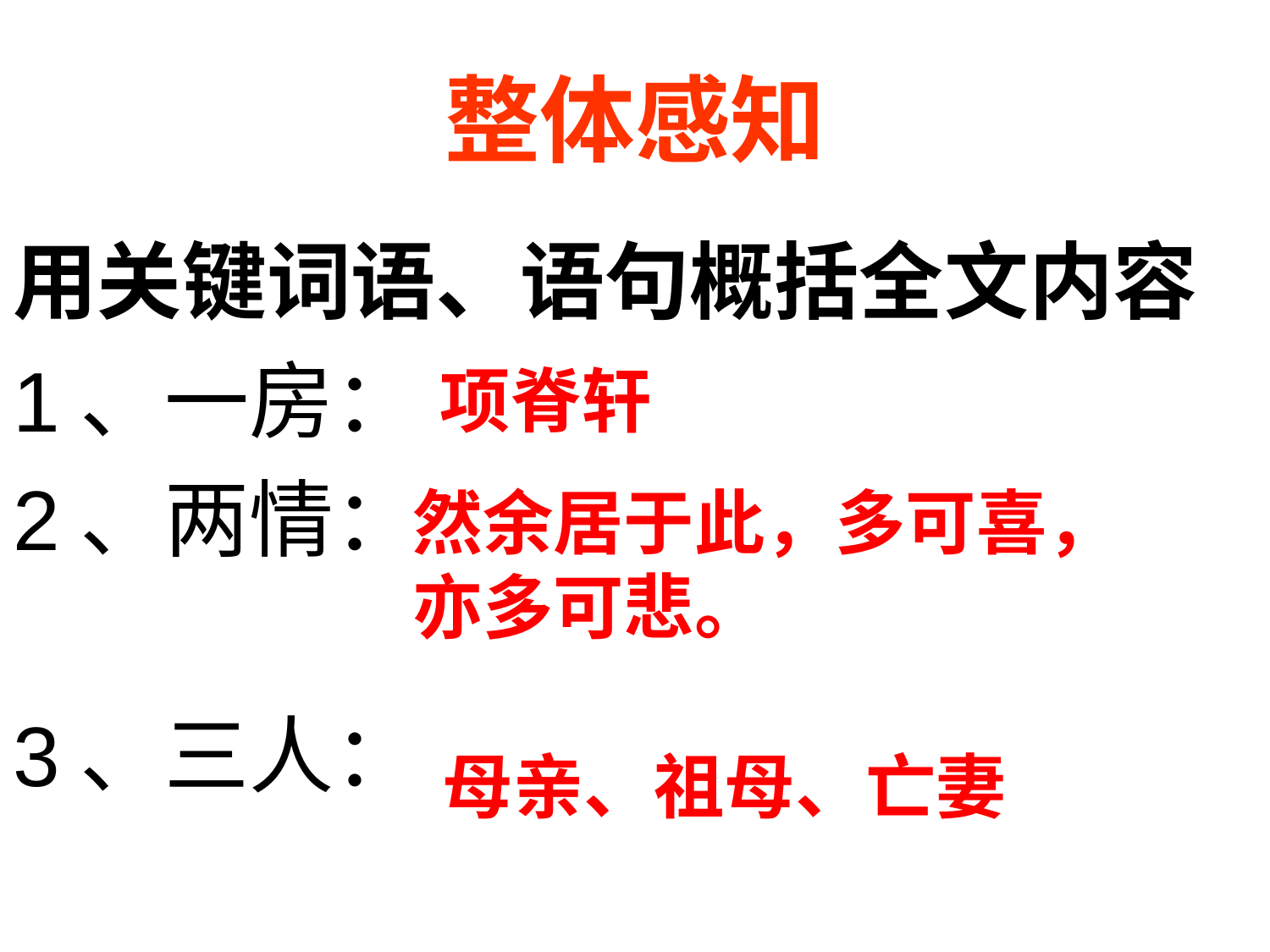

# 整体感知
用关键词语、语句概括全文内容
1、一房：
2、两情：

3、三人：
项脊轩
然余居于此，多可喜，
亦多可悲。

母亲、祖母、亡妻